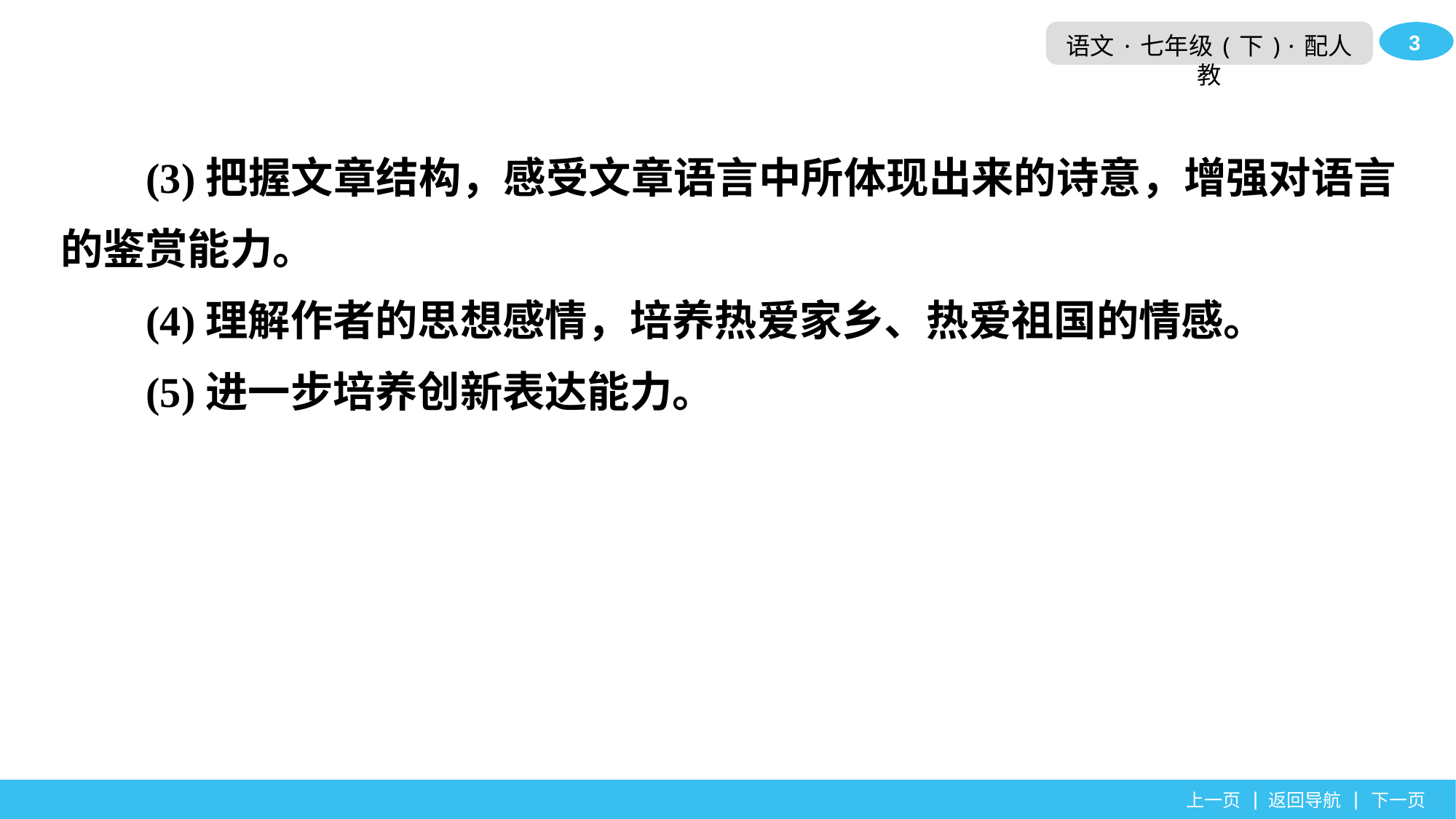

(3)把握文章结构，感受文章语言中所体现出来的诗意，增强对语言的鉴赏能力。
(4)理解作者的思想感情，培养热爱家乡、热爱祖国的情感。
(5)进一步培养创新表达能力。